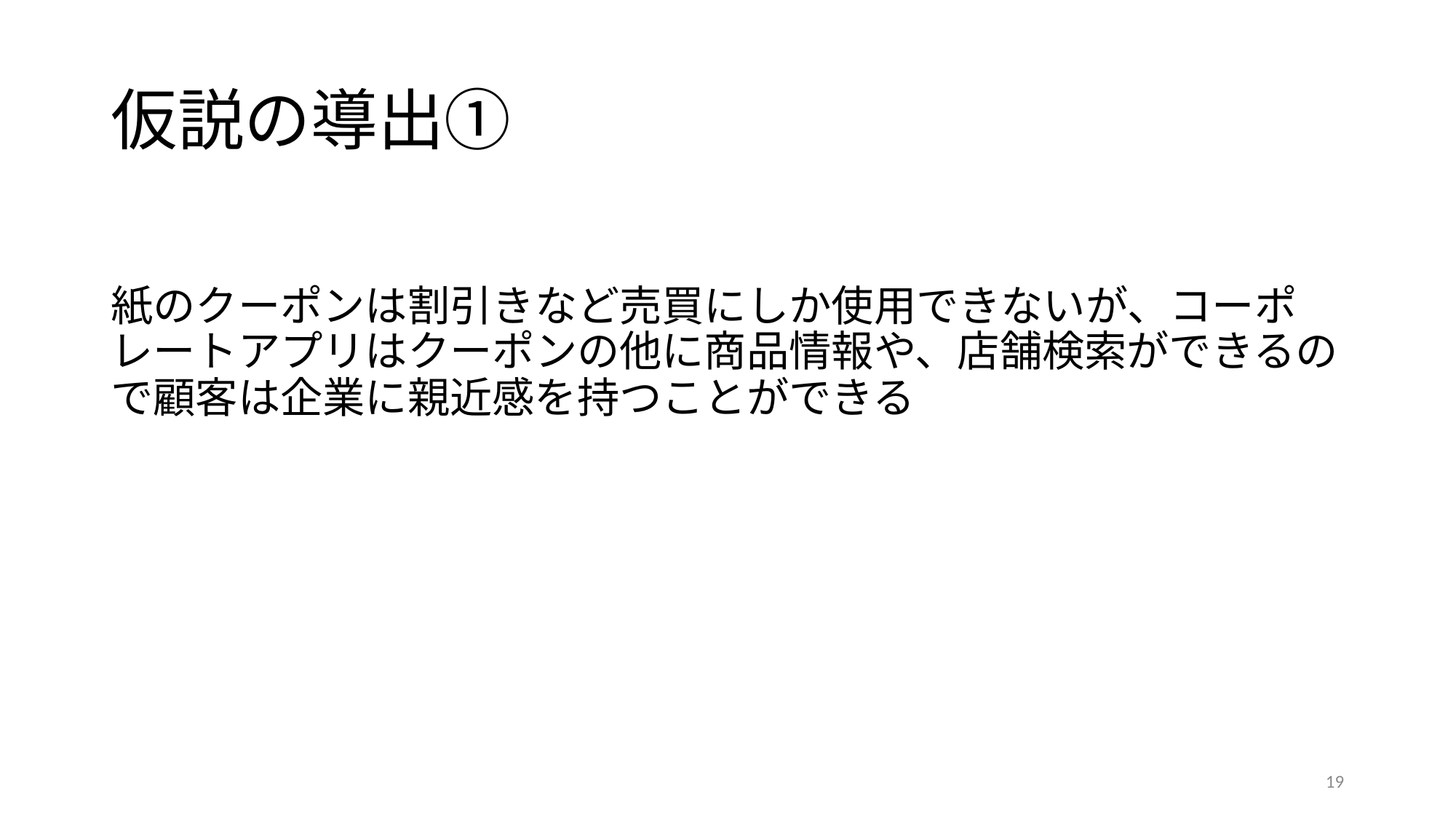

# 仮説の導出①

紙のクーポンは割引きなど売買にしか使用できないが、コーポレートアプリはクーポンの他に商品情報や、店舗検索ができるので顧客は企業に親近感を持つことができる
19